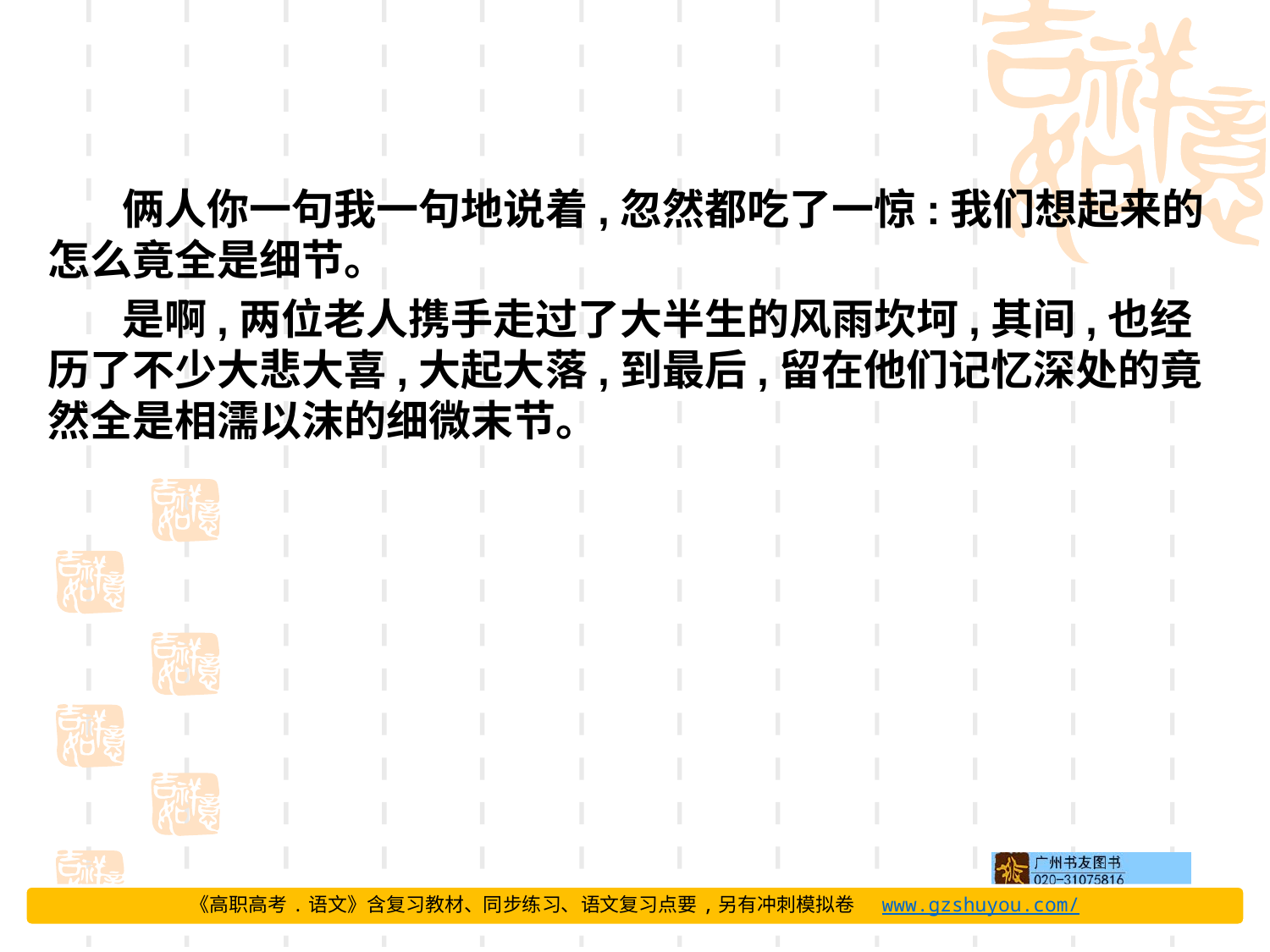

俩人你一句我一句地说着,忽然都吃了一惊:我们想起来的怎么竟全是细节。
是啊,两位老人携手走过了大半生的风雨坎坷,其间,也经历了不少大悲大喜,大起大落,到最后,留在他们记忆深处的竟然全是相濡以沫的细微末节。